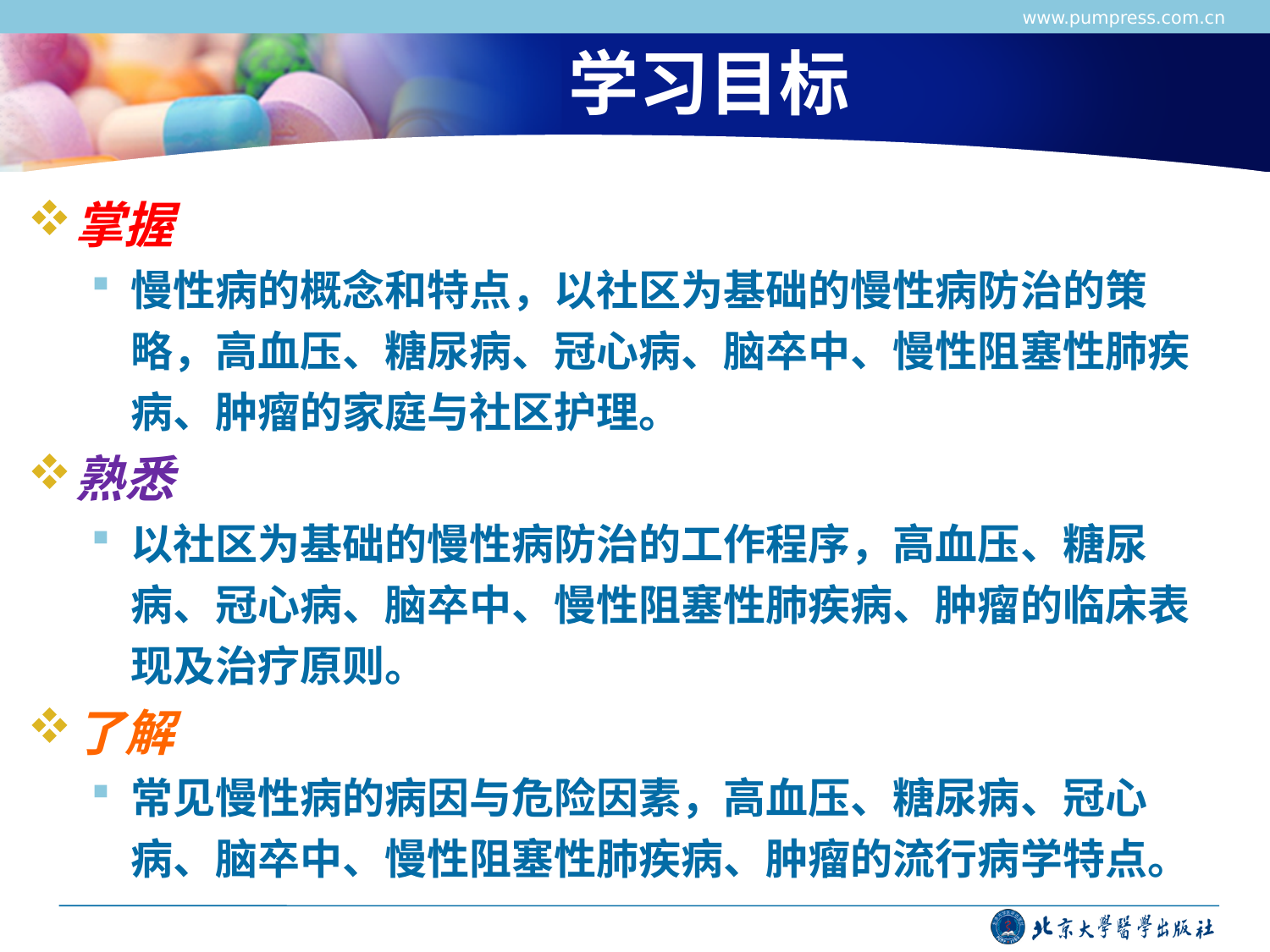

www.pumpress.com.cn
学习目标
掌握
慢性病的概念和特点，以社区为基础的慢性病防治的策略，高血压、糖尿病、冠心病、脑卒中、慢性阻塞性肺疾病、肿瘤的家庭与社区护理。
熟悉
以社区为基础的慢性病防治的工作程序，高血压、糖尿病、冠心病、脑卒中、慢性阻塞性肺疾病、肿瘤的临床表现及治疗原则。
了解
常见慢性病的病因与危险因素，高血压、糖尿病、冠心病、脑卒中、慢性阻塞性肺疾病、肿瘤的流行病学特点。